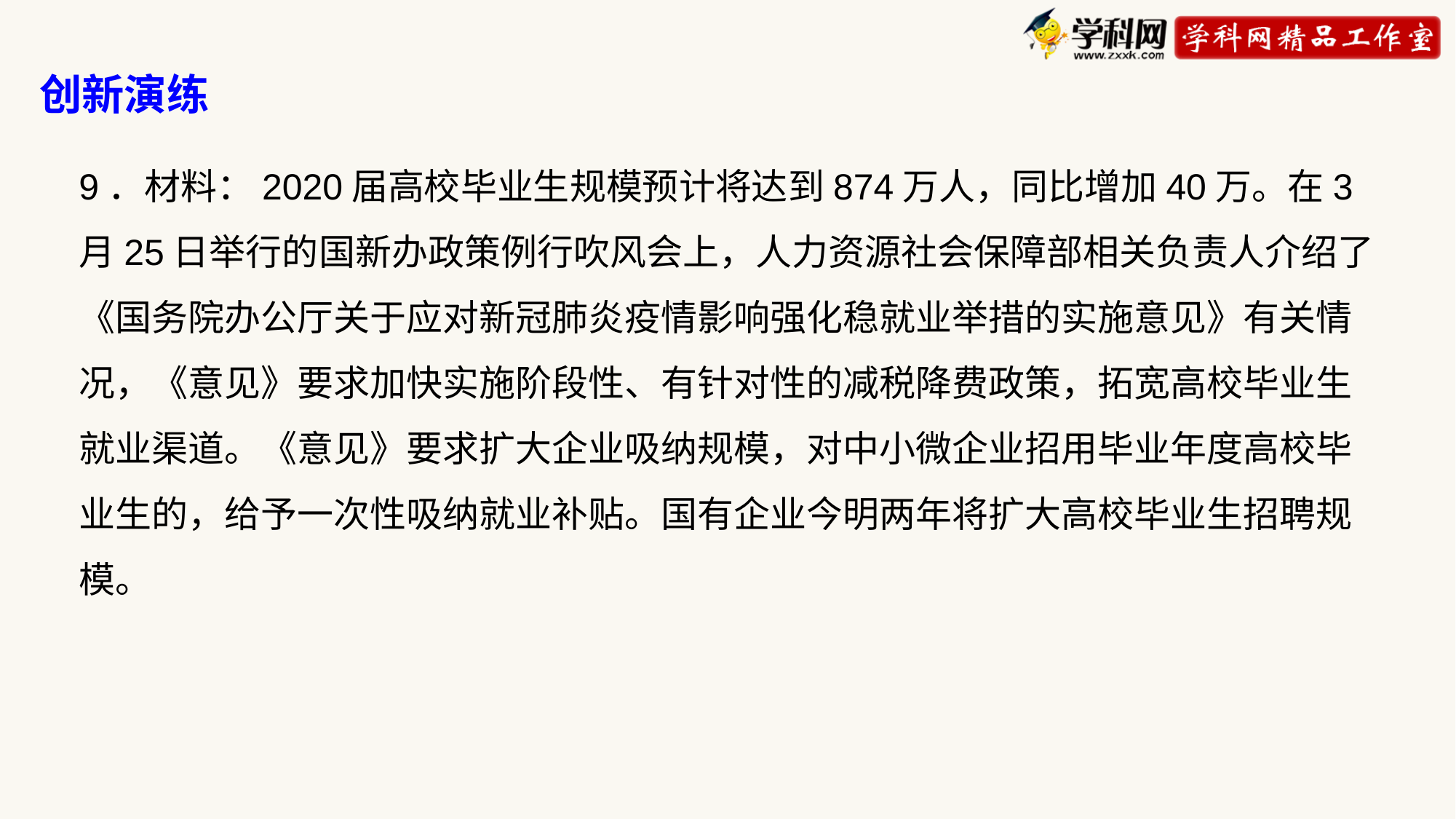

创新演练
9．材料：2020届高校毕业生规模预计将达到874万人，同比增加40万。在3月25日举行的国新办政策例行吹风会上，人力资源社会保障部相关负责人介绍了《国务院办公厅关于应对新冠肺炎疫情影响强化稳就业举措的实施意见》有关情况，《意见》要求加快实施阶段性、有针对性的减税降费政策，拓宽高校毕业生就业渠道。《意见》要求扩大企业吸纳规模，对中小微企业招用毕业年度高校毕业生的，给予一次性吸纳就业补贴。国有企业今明两年将扩大高校毕业生招聘规模。